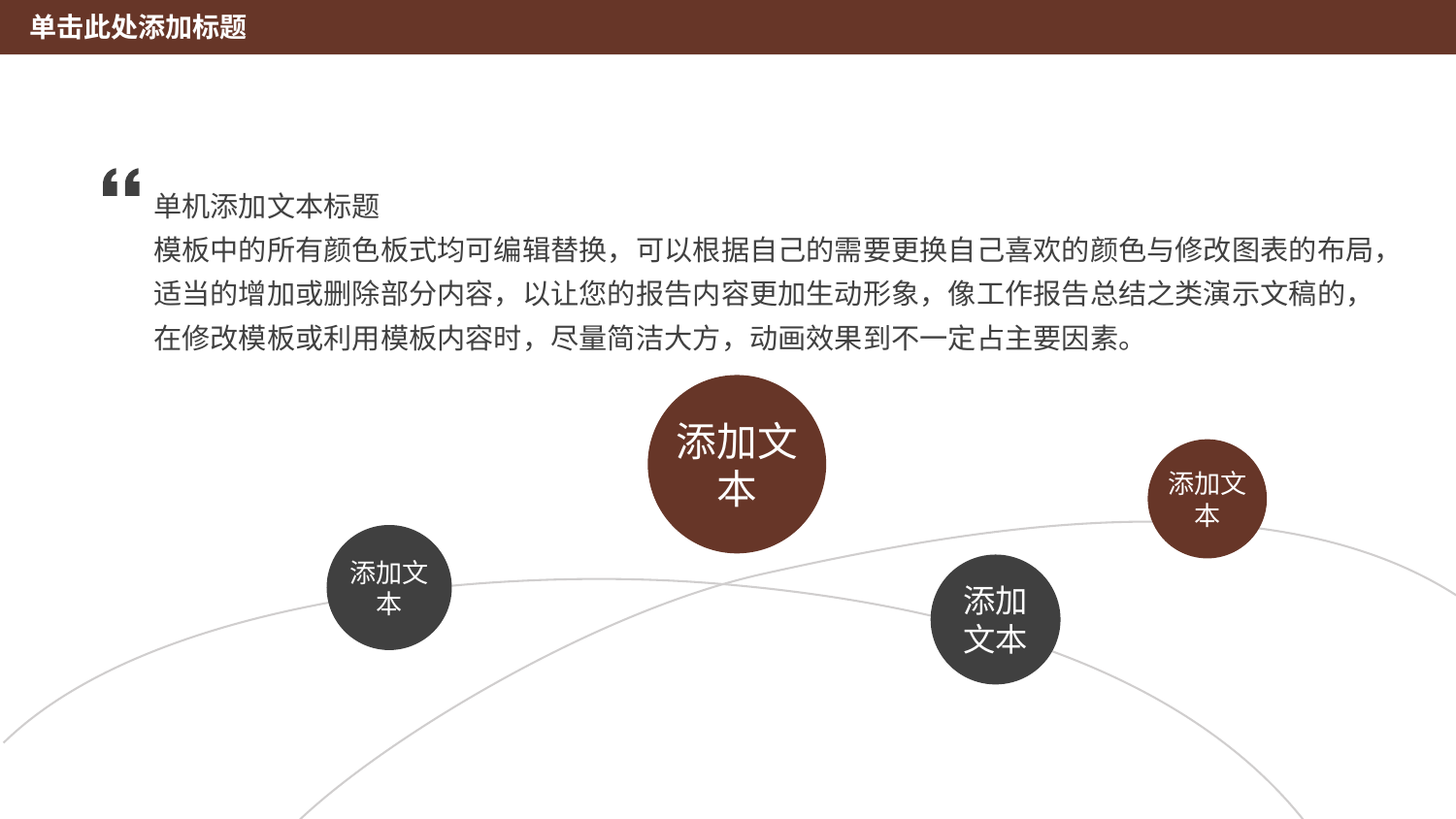

单击此处添加标题
单机添加文本标题
模板中的所有颜色板式均可编辑替换，可以根据自己的需要更换自己喜欢的颜色与修改图表的布局，适当的增加或删除部分内容，以让您的报告内容更加生动形象，像工作报告总结之类演示文稿的，在修改模板或利用模板内容时，尽量简洁大方，动画效果到不一定占主要因素。

添加文本
添加文本
添加文本

添加文本